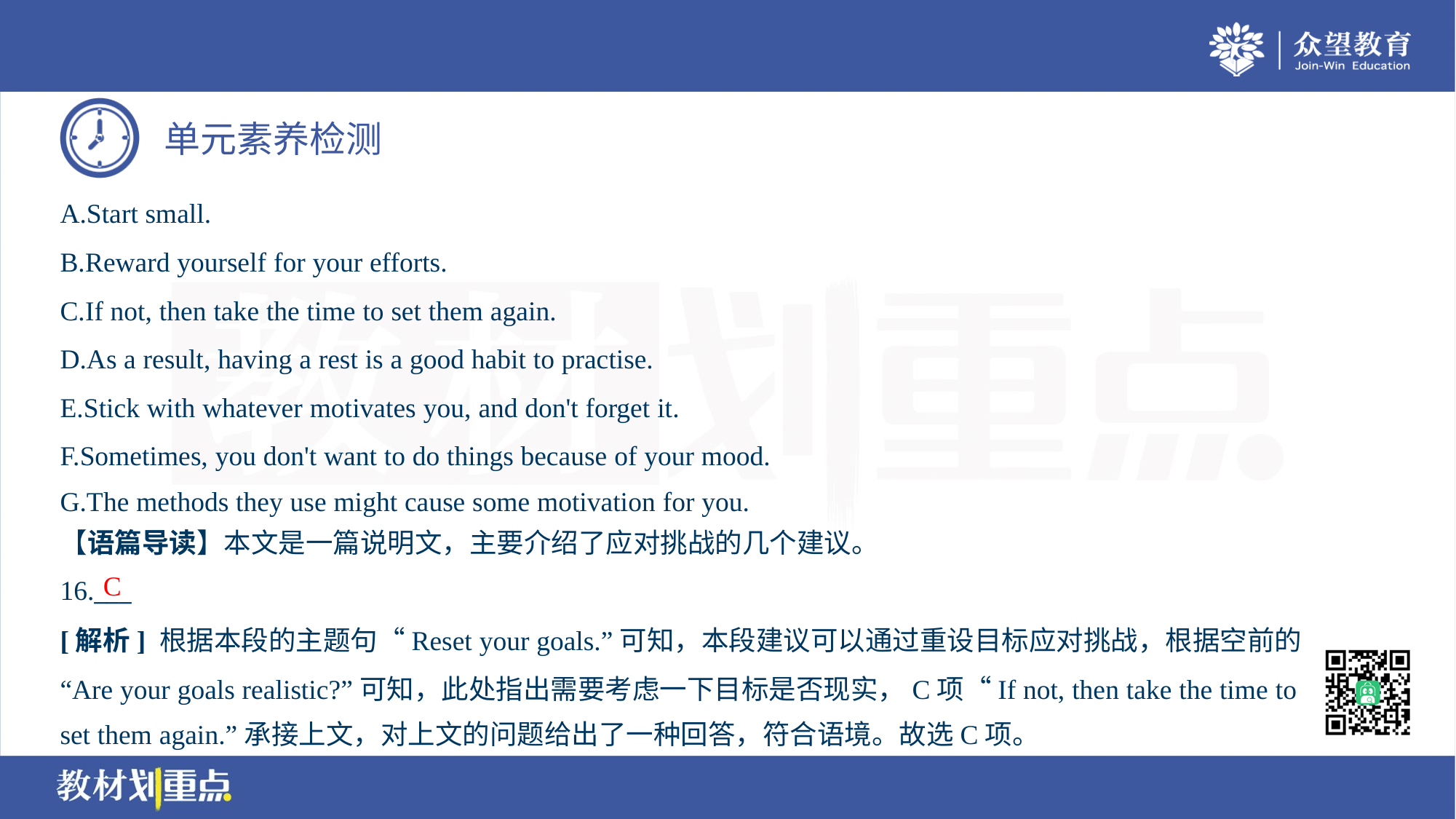

A.Start small.
B.Reward yourself for your efforts.
C.If not, then take the time to set them again.
D.As a result, having a rest is a good habit to practise.
E.Stick with whatever motivates you, and don't forget it.
F.Sometimes, you don't want to do things because of your mood.
G.The methods they use might cause some motivation for you.
【语篇导读】本文是一篇说明文，主要介绍了应对挑战的几个建议。
C
16.___
[解析] 根据本段的主题句“Reset your goals.”可知，本段建议可以通过重设目标应对挑战，根据空前的
“Are your goals realistic?”可知，此处指出需要考虑一下目标是否现实，C项“If not, then take the time to
set them again.”承接上文，对上文的问题给出了一种回答，符合语境。故选C项。